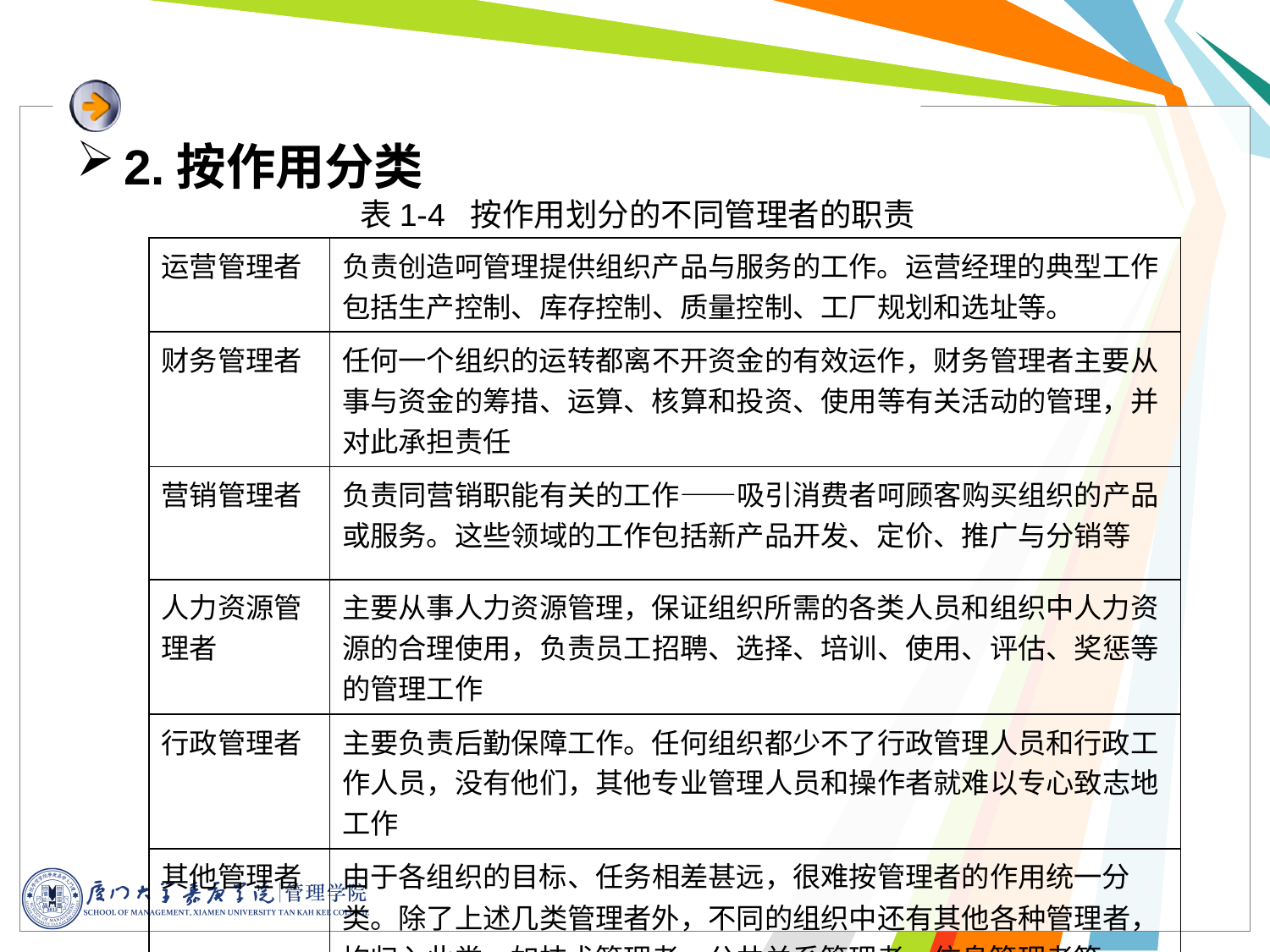

2.按作用分类

表1-4  按作用划分的不同管理者的职责
| 运营管理者 | 负责创造呵管理提供组织产品与服务的工作。运营经理的典型工作包括生产控制、库存控制、质量控制、工厂规划和选址等。 |
| --- | --- |
| 财务管理者 | 任何一个组织的运转都离不开资金的有效运作，财务管理者主要从事与资金的筹措、运算、核算和投资、使用等有关活动的管理，并对此承担责任 |
| 营销管理者 | 负责同营销职能有关的工作——吸引消费者呵顾客购买组织的产品或服务。这些领域的工作包括新产品开发、定价、推广与分销等 |
| 人力资源管理者 | 主要从事人力资源管理，保证组织所需的各类人员和组织中人力资源的合理使用，负责员工招聘、选择、培训、使用、评估、奖惩等的管理工作 |
| 行政管理者 | 主要负责后勤保障工作。任何组织都少不了行政管理人员和行政工作人员，没有他们，其他专业管理人员和操作者就难以专心致志地工作 |
| 其他管理者 | 由于各组织的目标、任务相差甚远，很难按管理者的作用统一分类。除了上述几类管理者外，不同的组织中还有其他各种管理者，均归入此类。如技术管理者、公共关系管理者、信息管理者等 |